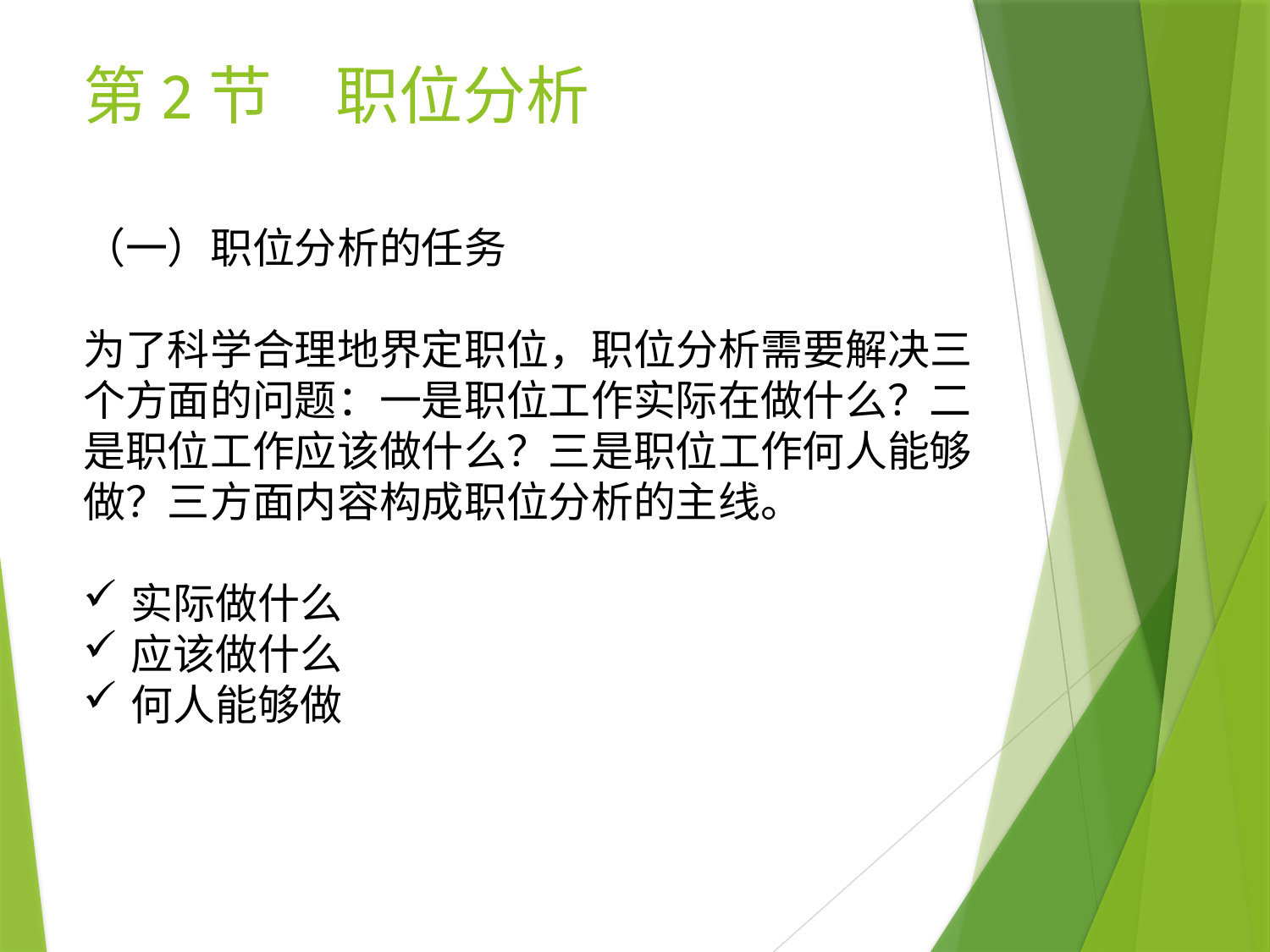

# 第2节　职位分析
（一）职位分析的任务

为了科学合理地界定职位，职位分析需要解决三个方面的问题：一是职位工作实际在做什么？二是职位工作应该做什么？三是职位工作何人能够做？三方面内容构成职位分析的主线。

实际做什么
应该做什么
何人能够做